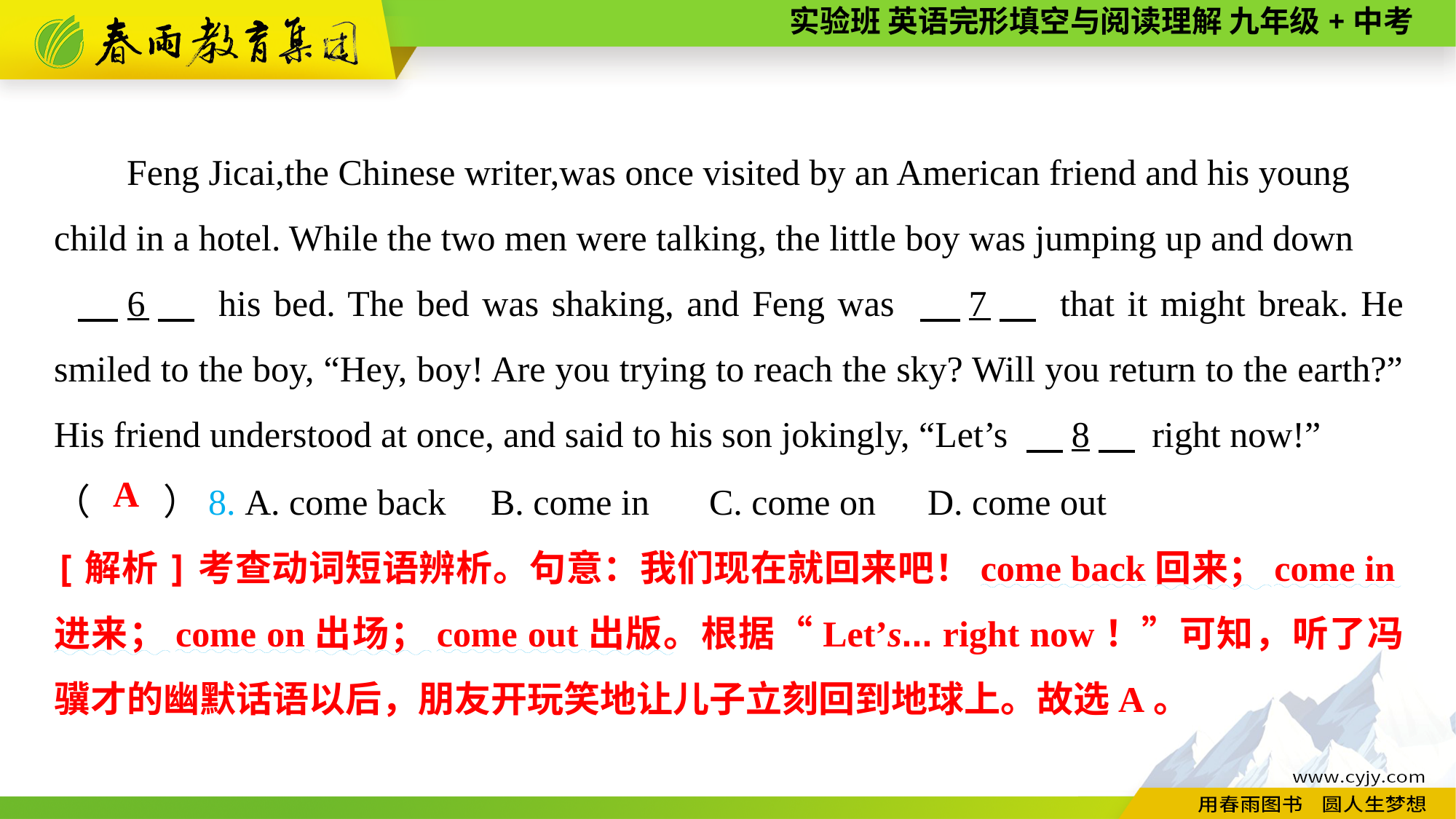

Feng Jicai,the Chinese writer,was once visited by an American friend and his young child in a hotel. While the two men were talking, the little boy was jumping up and down
 　6　 his bed. The bed was shaking, and Feng was 　7　 that it might break. He smiled to the boy, “Hey, boy! Are you trying to reach the sky? Will you return to the earth?” His friend understood at once, and said to his son jokingly, “Let’s 　8　 right now!”
（　　）8. A. come back	B. come in	C. come on	D. come out
A
[解析]考查动词短语辨析。句意：我们现在就回来吧！come back回来；come in进来；come on出场；come out出版。根据“Let’s... right now！”可知，听了冯骥才的幽默话语以后，朋友开玩笑地让儿子立刻回到地球上。故选A。